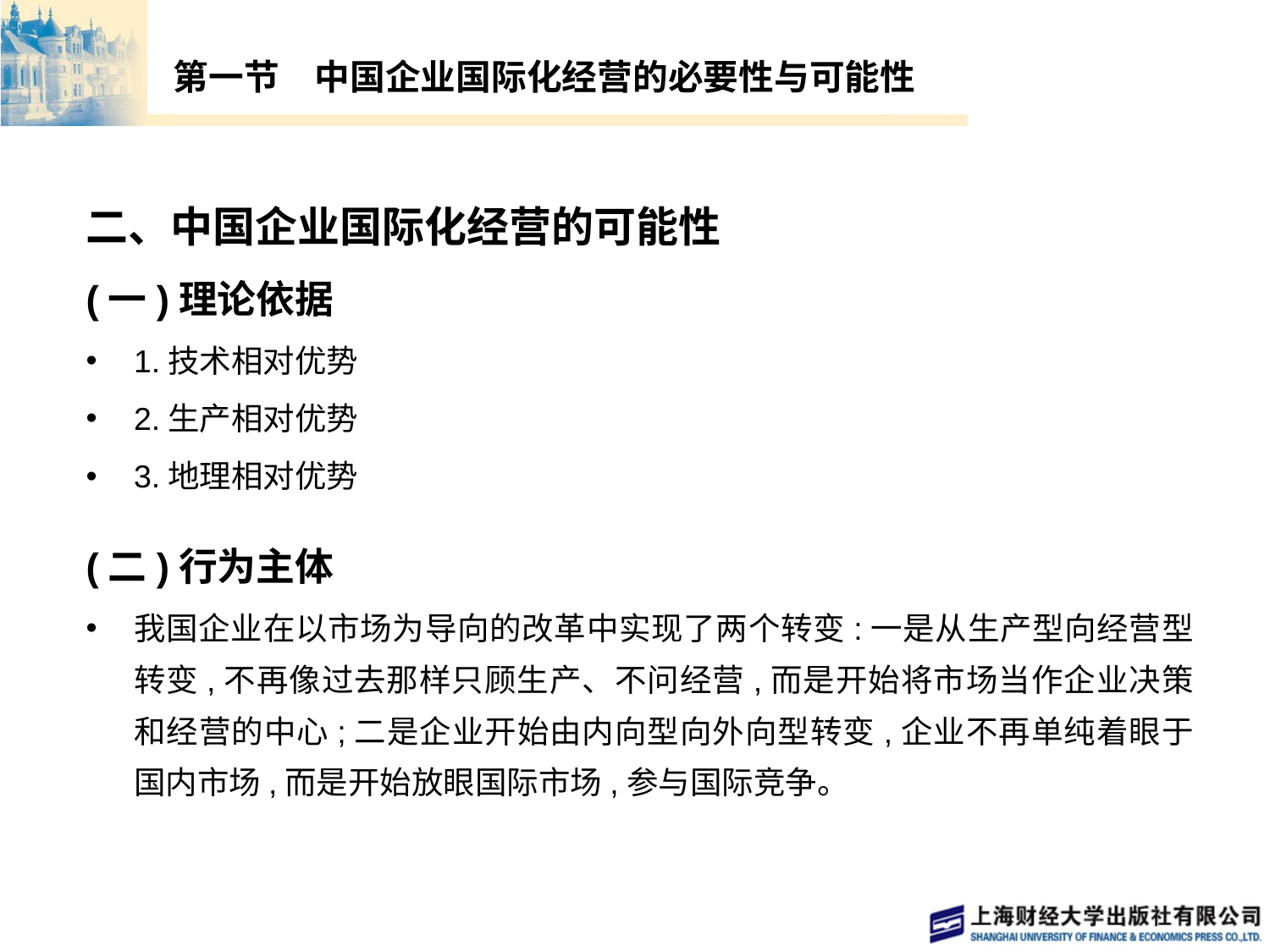

# 第一节　中国企业国际化经营的必要性与可能性
二、中国企业国际化经营的可能性
(一)理论依据
1.技术相对优势
2.生产相对优势
3.地理相对优势
(二)行为主体
我国企业在以市场为导向的改革中实现了两个转变:一是从生产型向经营型转变,不再像过去那样只顾生产、不问经营,而是开始将市场当作企业决策和经营的中心;二是企业开始由内向型向外向型转变,企业不再单纯着眼于国内市场,而是开始放眼国际市场,参与国际竞争。